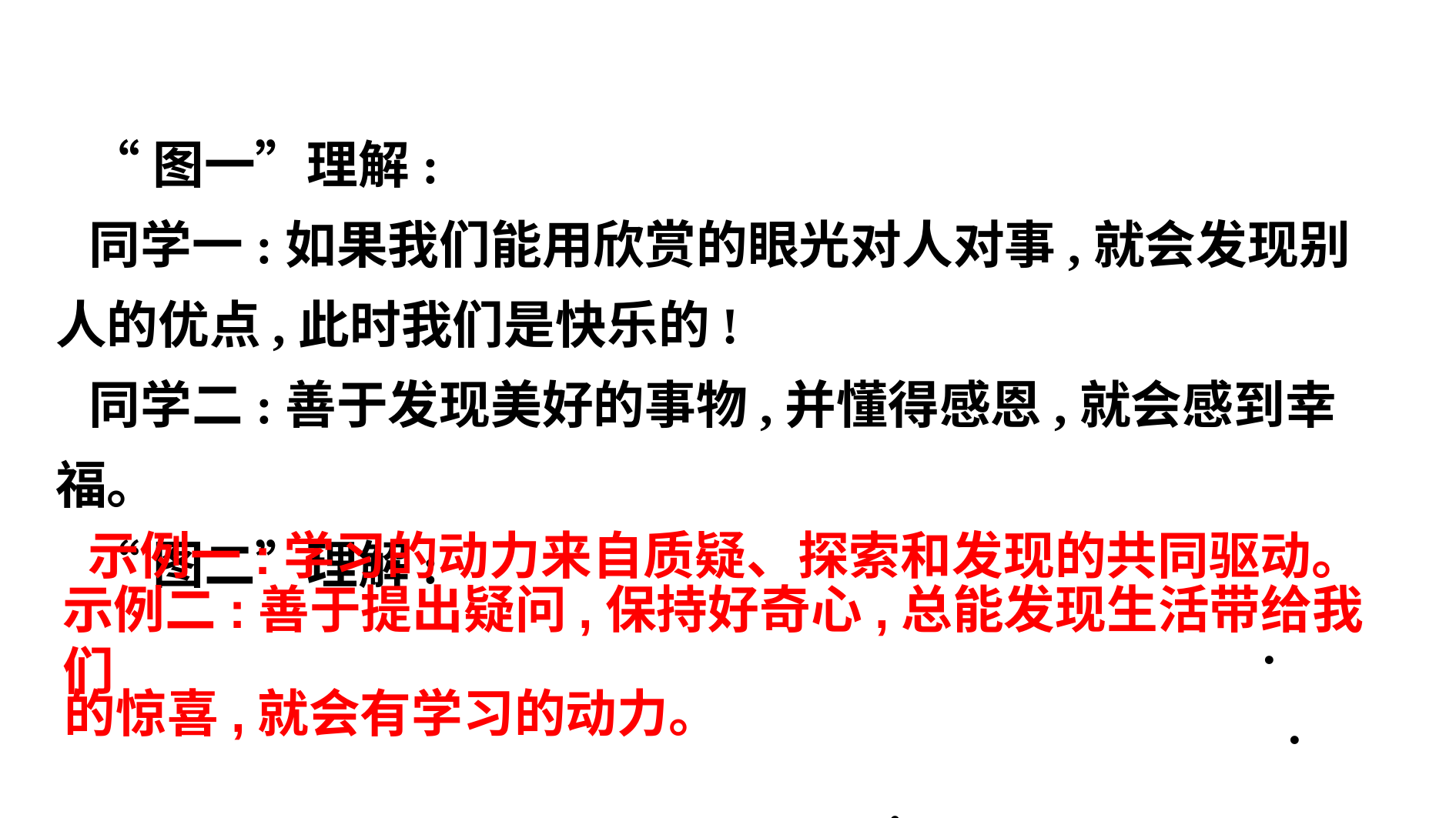

“图一”理解:
同学一:如果我们能用欣赏的眼光对人对事,就会发现别人的优点,此时我们是快乐的!
同学二:善于发现美好的事物,并懂得感恩,就会感到幸福。
“图二”理解:
                                                                                           .
                                                                                             .
                                                              .
示例一:学习的动力来自质疑、探索和发现的共同驱动。
示例二:善于提出疑问,保持好奇心,总能发现生活带给我们
的惊喜,就会有学习的动力。